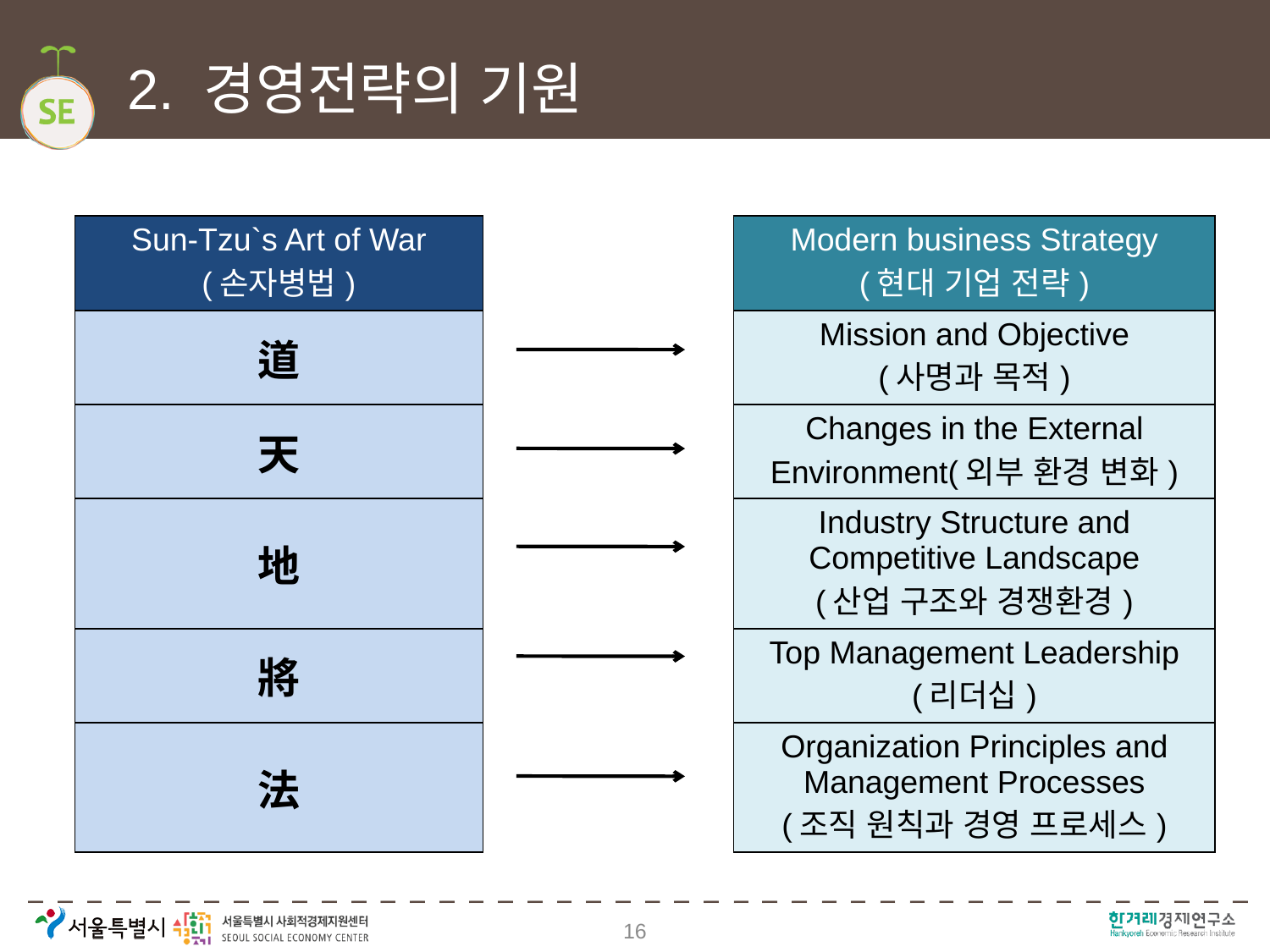

# 2. 경영전략의 기원
| Sun-Tzu`s Art of War (손자병법) |  | Modern business Strategy (현대 기업 전략) |
| --- | --- | --- |
| 道 |  | Mission and Objective (사명과 목적) |
| 天 |  | Changes in the External Environment(외부 환경 변화) |
| 地 |  | Industry Structure and Competitive Landscape (산업 구조와 경쟁환경) |
| 將 |  | Top Management Leadership (리더십) |
| 法 |  | Organization Principles and Management Processes (조직 원칙과 경영 프로세스) |
16